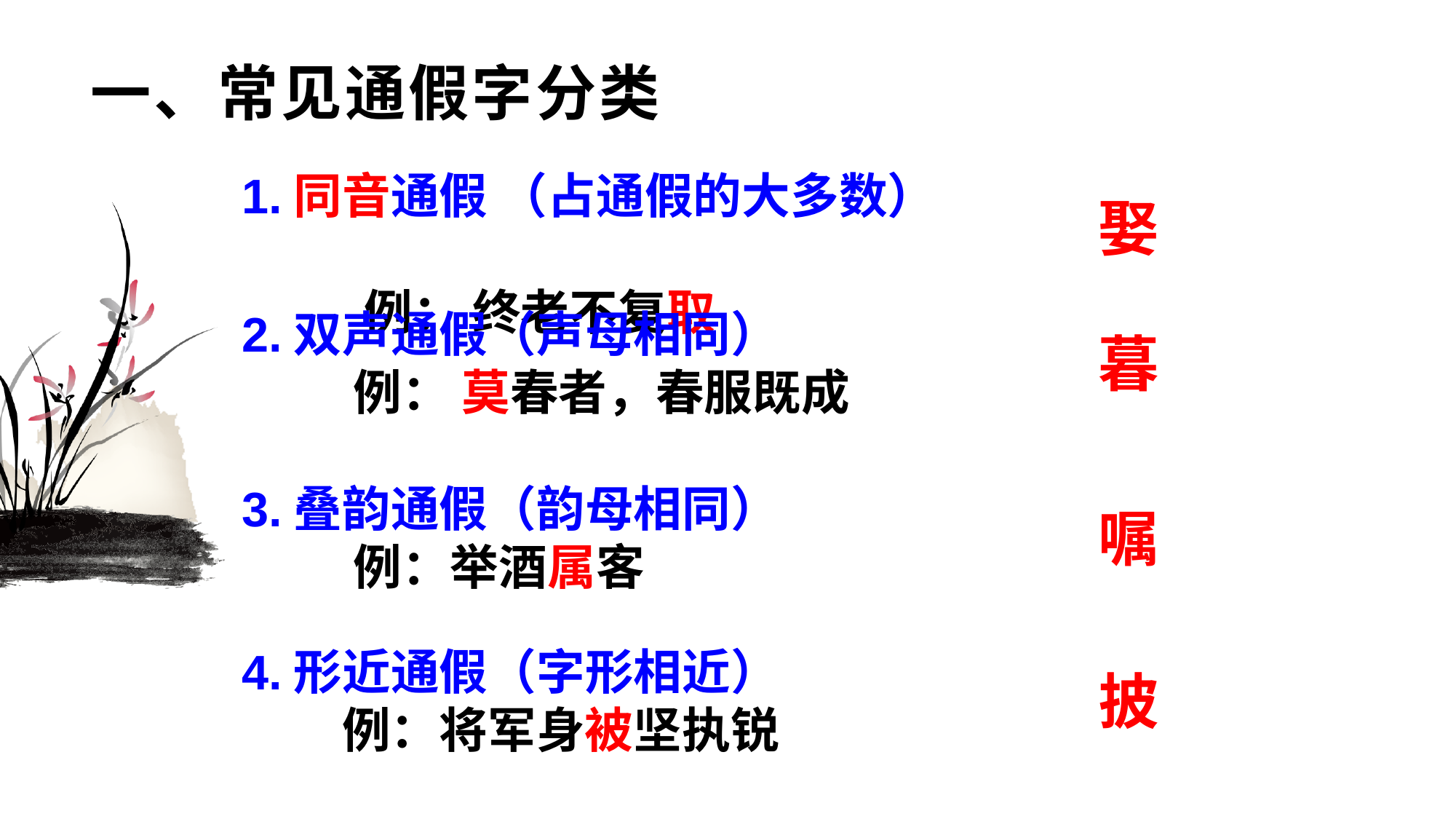

# 一、常见通假字分类
1.同音通假 （占通假的大多数）
          例： 终老不复取
娶
2.双声通假（声母相同）
         例： 莫春者，春服既成
暮
3.叠韵通假（韵母相同）
         例：举酒属客
嘱
4.形近通假（字形相近）
        例：将军身被坚执锐
披